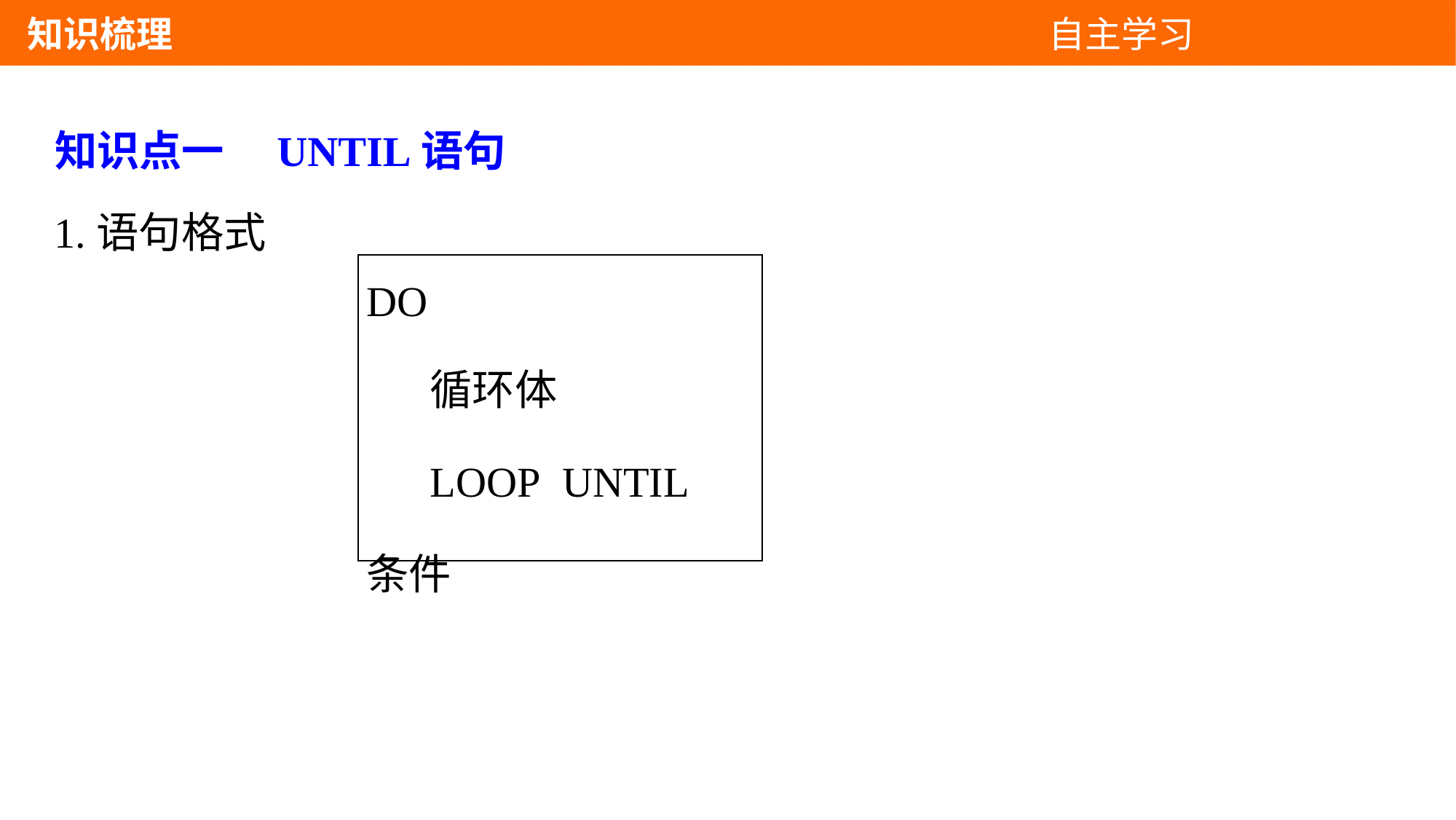

知识梳理                                                                                                           自主学习
知识点一　UNTIL语句
1.语句格式
| DO 循环体 LOOP UNTIL　条件 |
| --- |